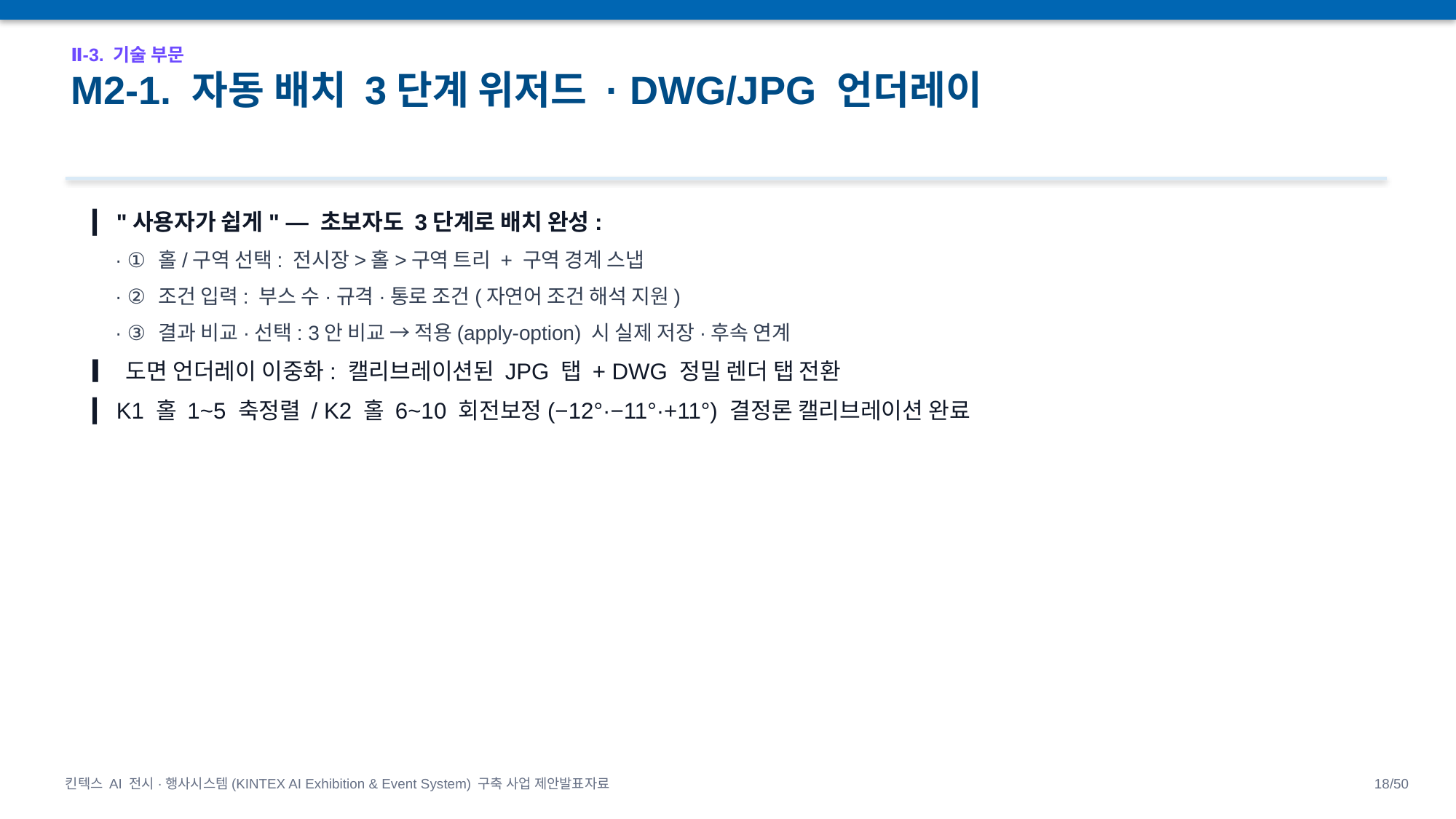

Ⅱ-3. 기술 부문
M2-1. 자동 배치 3단계 위저드 · DWG/JPG 언더레이

▎ "사용자가 쉽게" — 초보자도 3단계로 배치 완성:
    · ① 홀/구역 선택: 전시장>홀>구역 트리 + 구역 경계 스냅
    · ② 조건 입력: 부스 수·규격·통로 조건(자연어 조건 해석 지원)
    · ③ 결과 비교·선택: 3안 비교 → 적용(apply-option) 시 실제 저장·후속 연계
▎ 도면 언더레이 이중화: 캘리브레이션된 JPG 탭 + DWG 정밀 렌더 탭 전환
▎ K1 홀 1~5 축정렬 / K2 홀 6~10 회전보정(−12°·−11°·+11°) 결정론 캘리브레이션 완료
킨텍스 AI 전시·행사시스템(KINTEX AI Exhibition & Event System) 구축 사업 제안발표자료
18/50